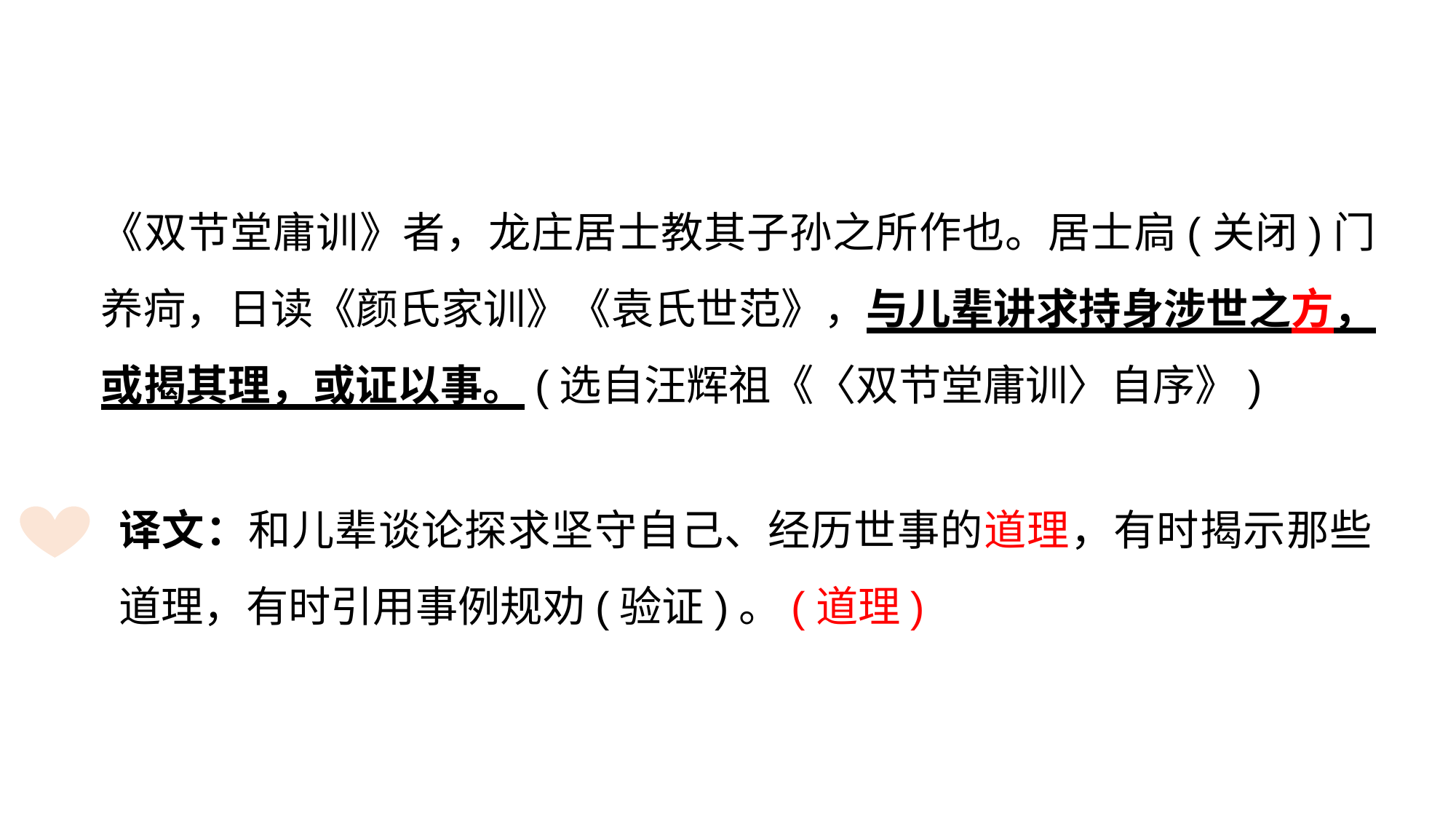

《双节堂庸训》者，龙庄居士教其子孙之所作也。居士扃(关闭)门养疴，日读《颜氏家训》《袁氏世范》，与儿辈讲求持身涉世之方，或揭其理，或证以事。(选自汪辉祖《〈双节堂庸训〉自序》)
译文：和儿辈谈论探求坚守自己、经历世事的道理，有时揭示那些道理，有时引用事例规劝(验证)。(道理)